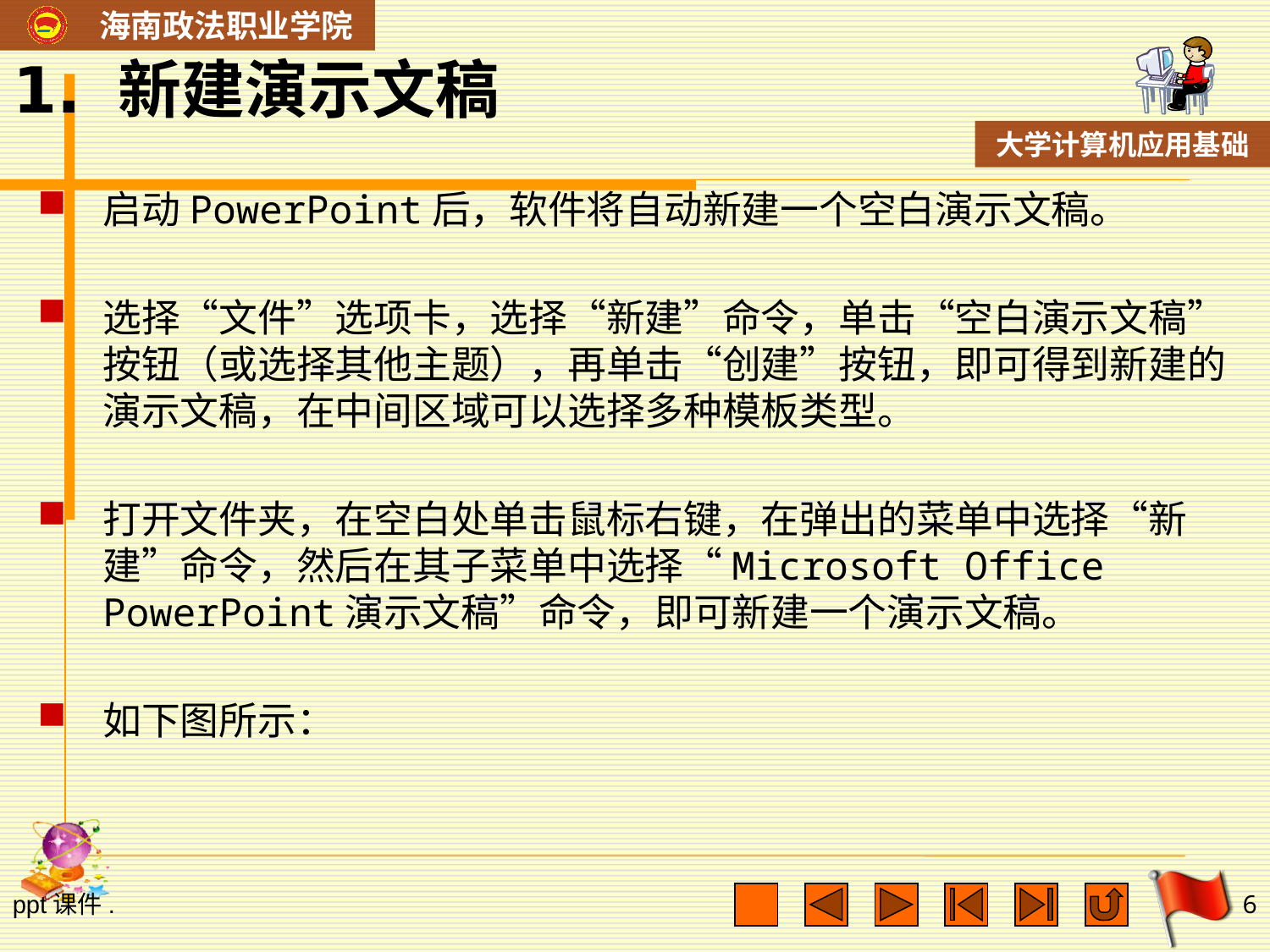

1. 新建演示文稿
启动PowerPoint后，软件将自动新建一个空白演示文稿。

选择“文件”选项卡，选择“新建”命令，单击“空白演示文稿”按钮（或选择其他主题），再单击“创建”按钮，即可得到新建的演示文稿，在中间区域可以选择多种模板类型。

打开文件夹，在空白处单击鼠标右键，在弹出的菜单中选择“新建”命令，然后在其子菜单中选择“Microsoft Office PowerPoint演示文稿”命令，即可新建一个演示文稿。

如下图所示：
ppt课件.
6